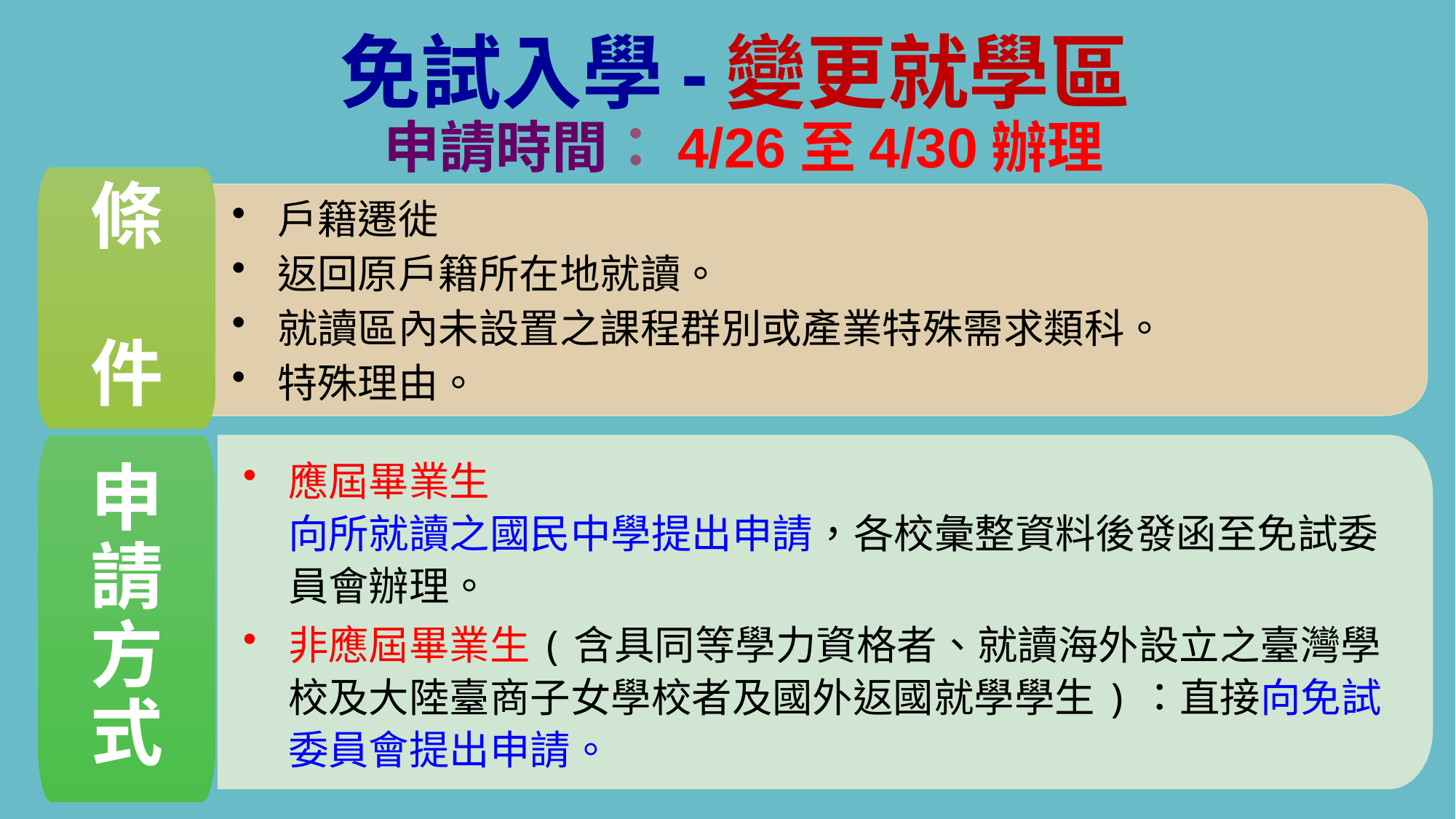

免試入學-變更就學區
申請時間：4/26至4/30辦理
條　件
戶籍遷徙
返回原戶籍所在地就讀。
就讀區內未設置之課程群別或產業特殊需求類科。
特殊理由。
申請方式
應屆畢業生
向所就讀之國民中學提出申請，各校彙整資料後發函至免試委員會辦理。
非應屆畢業生(含具同等學力資格者、就讀海外設立之臺灣學校及大陸臺商子女學校者及國外返國就學學生)：直接向免試委員會提出申請。